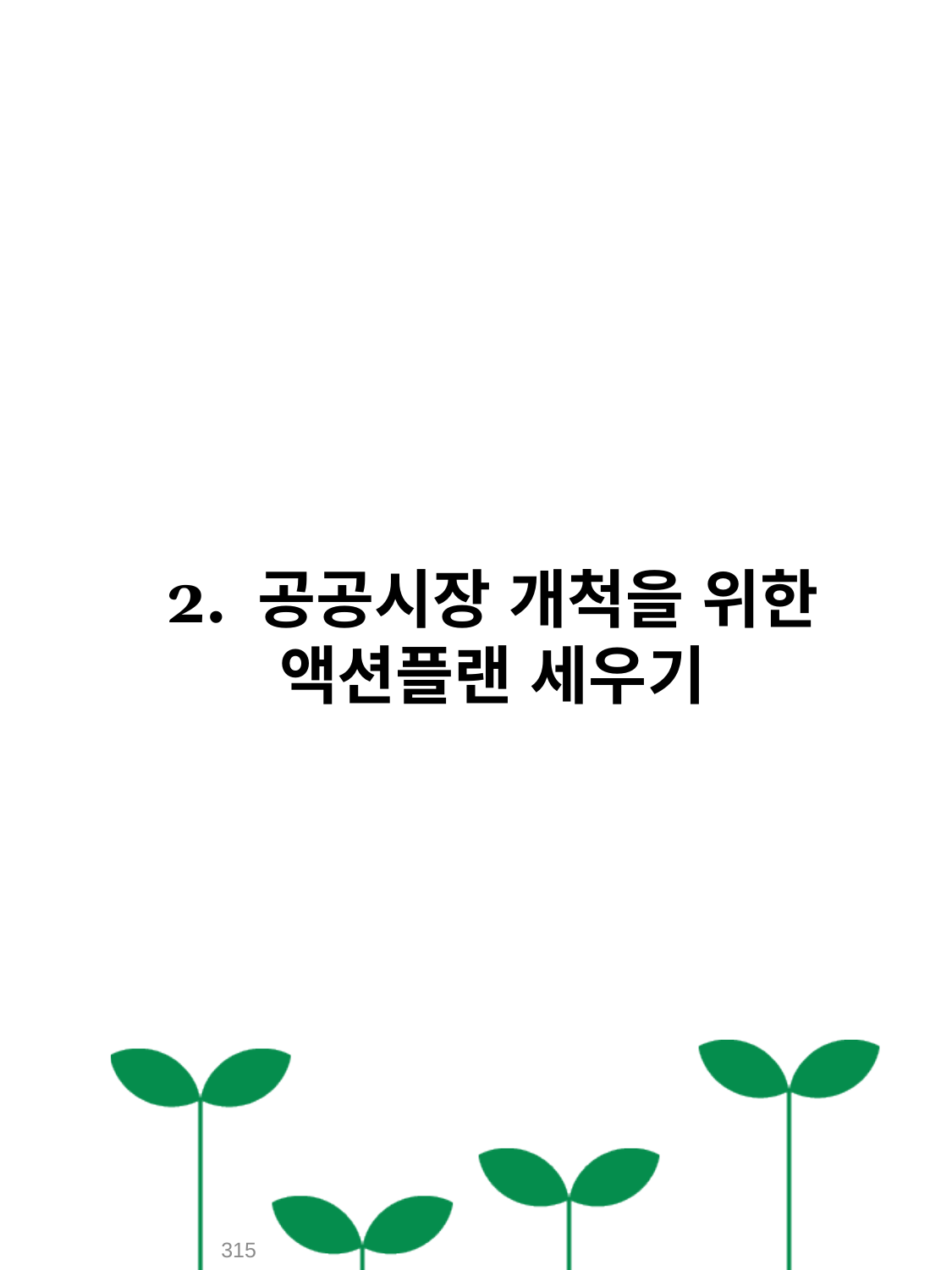

2. 공공시장 개척을 위한
액션플랜 세우기
315